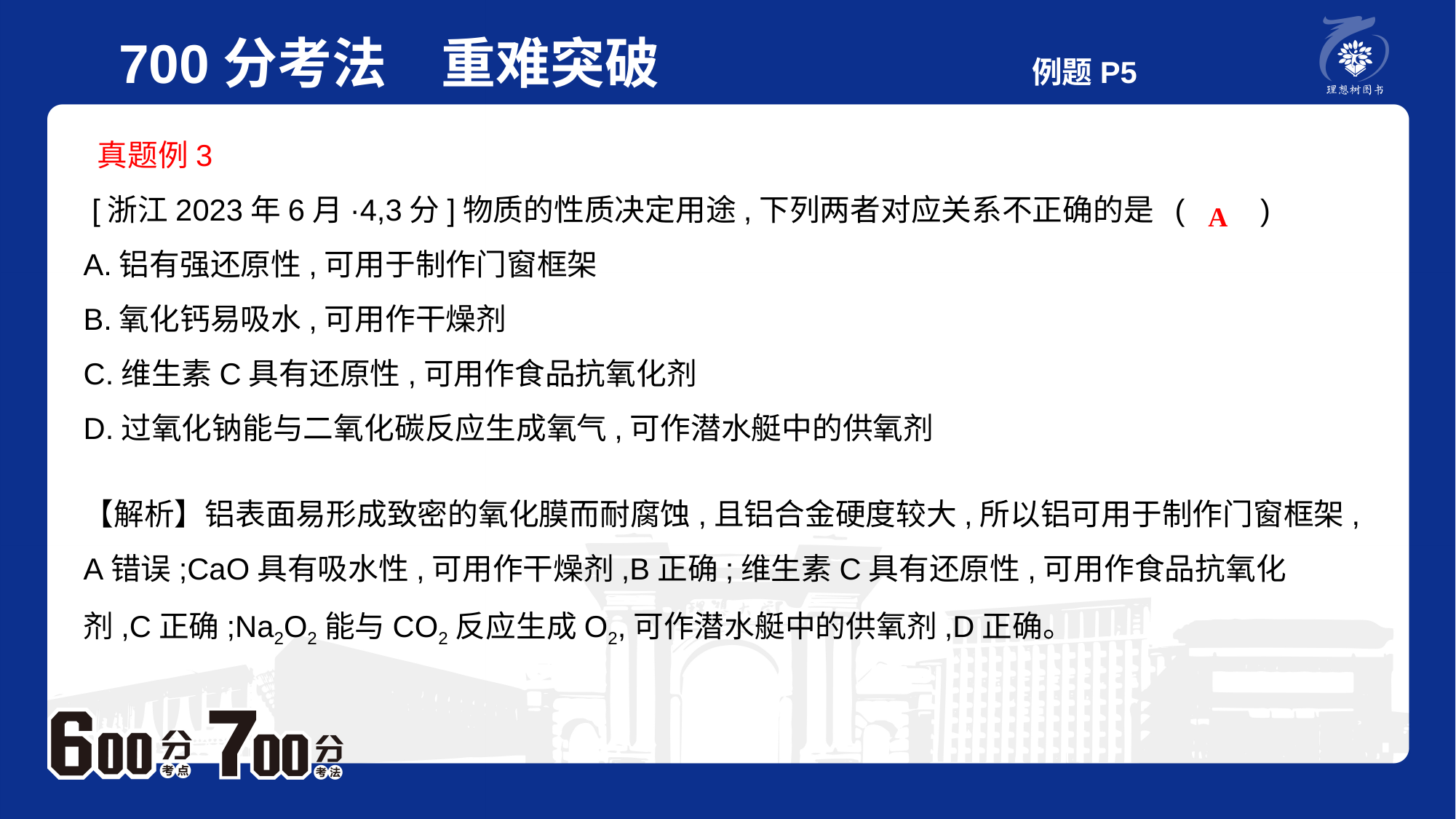

700分考法　重难突破                               例题P5
 真题例3
 [浙江2023年6月·4,3分]物质的性质决定用途,下列两者对应关系不正确的是	(　　)
A.铝有强还原性,可用于制作门窗框架
B.氧化钙易吸水,可用作干燥剂
C.维生素C具有还原性,可用作食品抗氧化剂
D.过氧化钠能与二氧化碳反应生成氧气,可作潜水艇中的供氧剂
A
【解析】铝表面易形成致密的氧化膜而耐腐蚀,且铝合金硬度较大,所以铝可用于制作门窗框架,A错误;CaO具有吸水性,可用作干燥剂,B正确;维生素C具有还原性,可用作食品抗氧化剂,C正确;Na2O2能与CO2反应生成O2,可作潜水艇中的供氧剂,D正确。